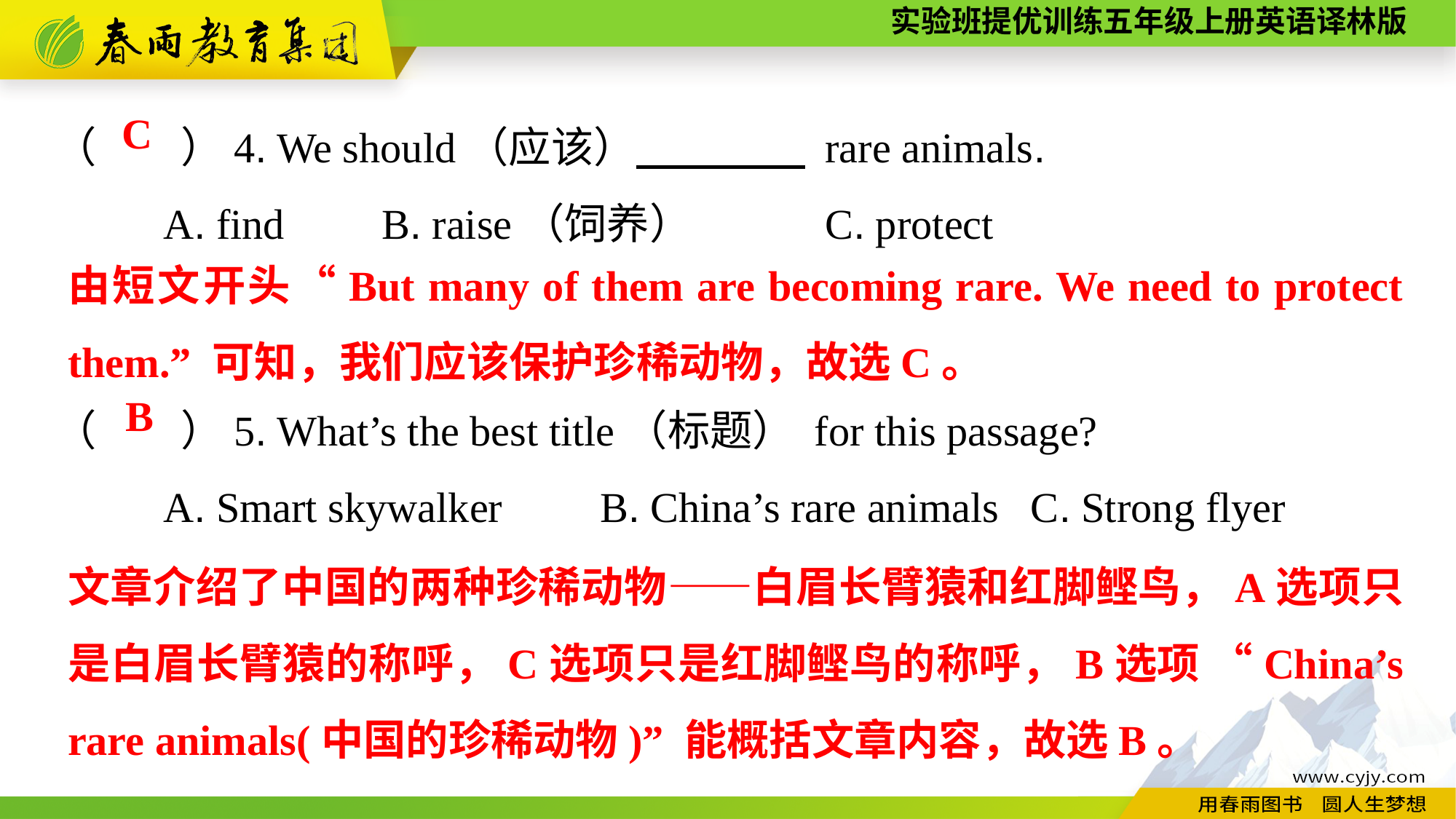

（　　）4. We should（应该）　　　　 rare animals.
	A. find	B. raise（饲养）             C. protect

（　　）5. What’s the best title（标题） for this passage?
	A. Smart skywalker	B. China’s rare animals   C. Strong flyer
C
由短文开头“But many of them are becoming rare. We need to protect them.” 可知，我们应该保护珍稀动物，故选C。
B
文章介绍了中国的两种珍稀动物——白眉长臂猿和红脚鲣鸟，A选项只是白眉长臂猿的称呼，C选项只是红脚鲣鸟的称呼，B选项 “China’s rare animals(中国的珍稀动物)” 能概括文章内容，故选B。